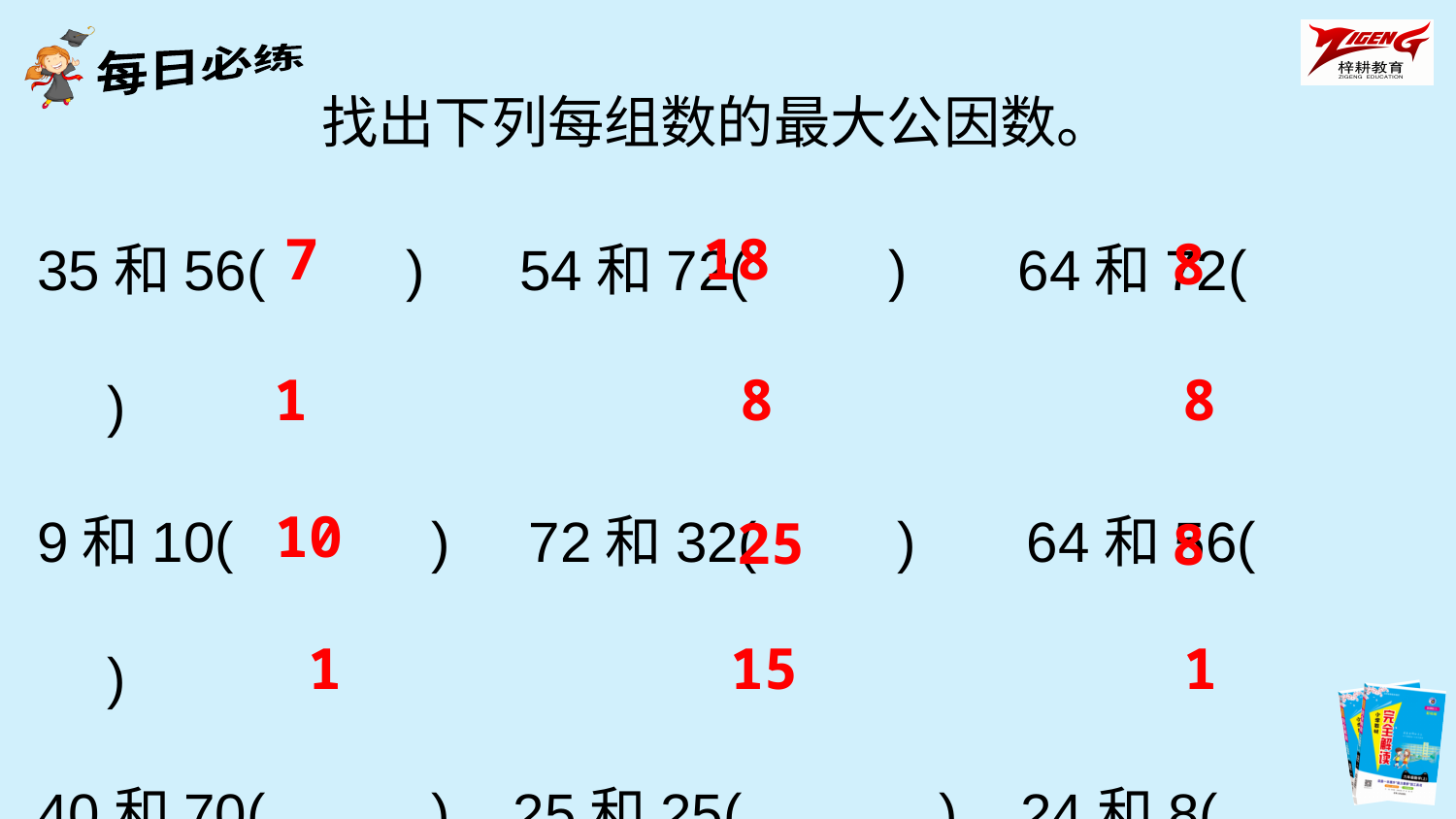

找出下列每组数的最大公因数。
35和56(　　)      54和72(　　)       64和72(　　)
9和10(　　　)     72和32(　　)       64和56(　　)
40和70(　　  )    25和25(　　　)    24和8(　　　)
12和13(　　　)   15和30(　　　)    7和48(　　　)
7
18
8
1
8
8
10
25
8
1
15
1